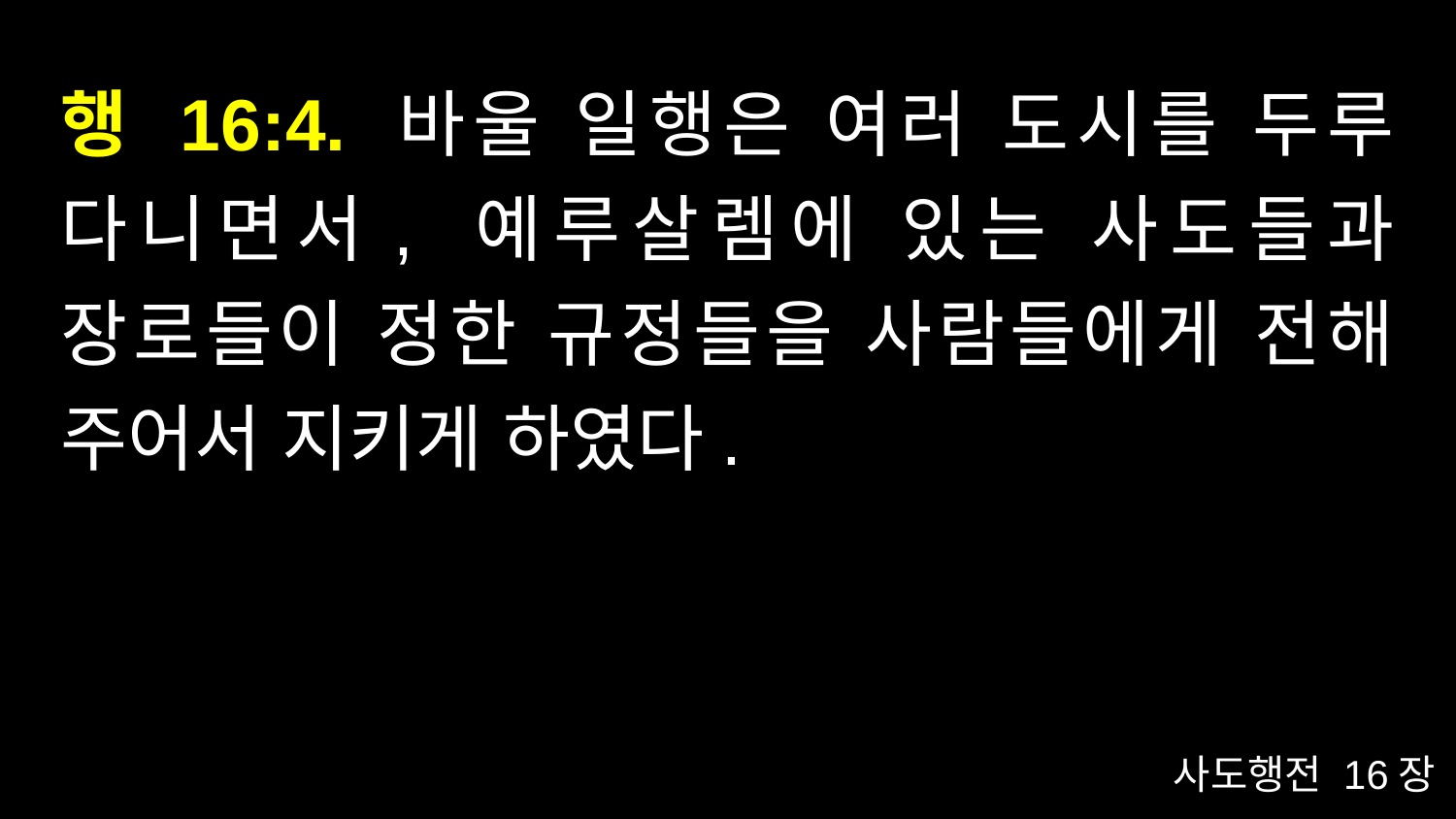

# 행 16:4. 바울 일행은 여러 도시를 두루 다니면서, 예루살렘에 있는 사도들과 장로들이 정한 규정들을 사람들에게 전해 주어서 지키게 하였다.
사도행전 16장